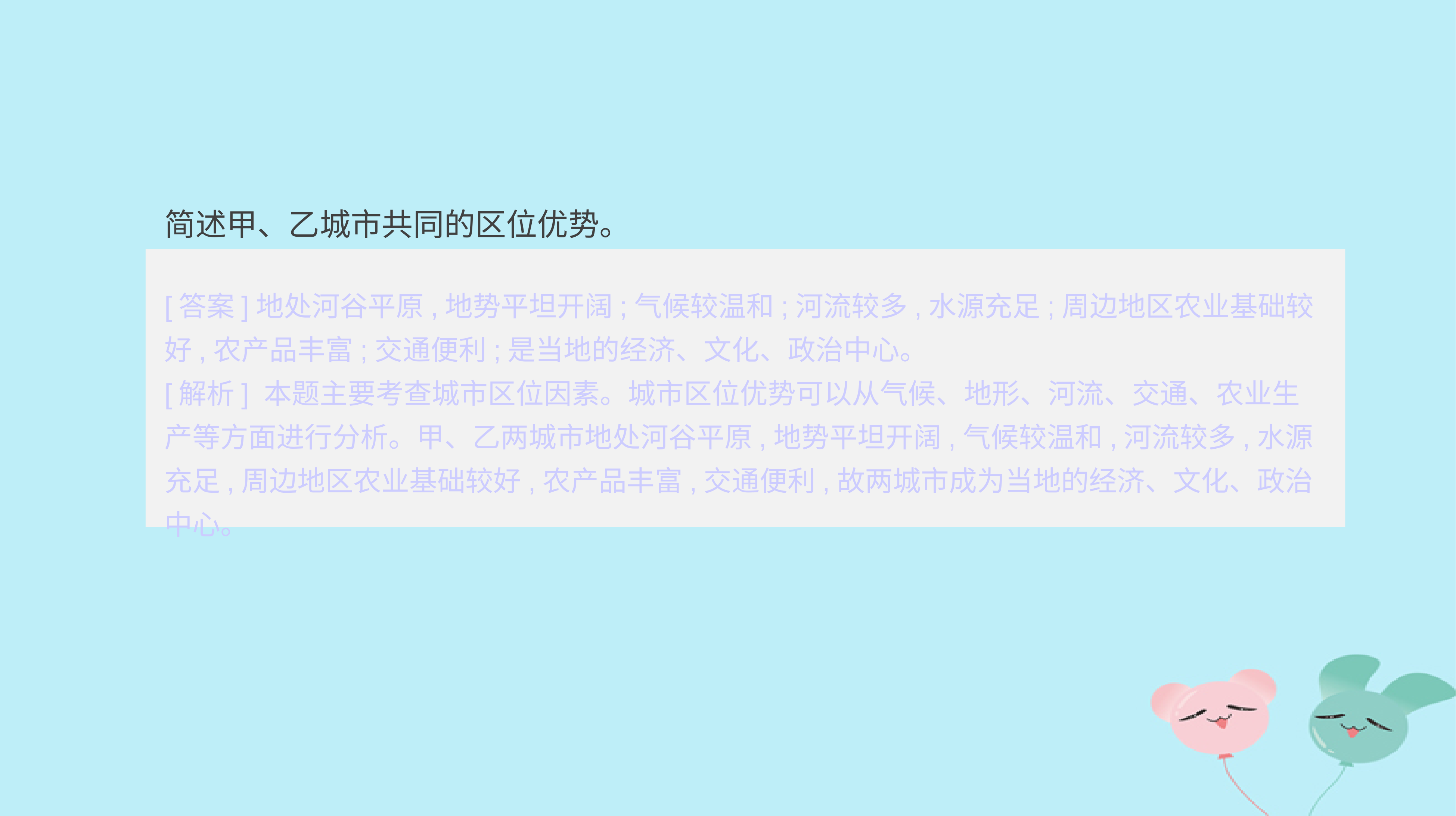

简述甲、乙城市共同的区位优势。

[答案]地处河谷平原,地势平坦开阔;气候较温和;河流较多,水源充足;周边地区农业基础较好,农产品丰富;交通便利;是当地的经济、文化、政治中心。
[解析] 本题主要考查城市区位因素。城市区位优势可以从气候、地形、河流、交通、农业生产等方面进行分析。甲、乙两城市地处河谷平原,地势平坦开阔,气候较温和,河流较多,水源充足,周边地区农业基础较好,农产品丰富,交通便利,故两城市成为当地的经济、文化、政治中心。